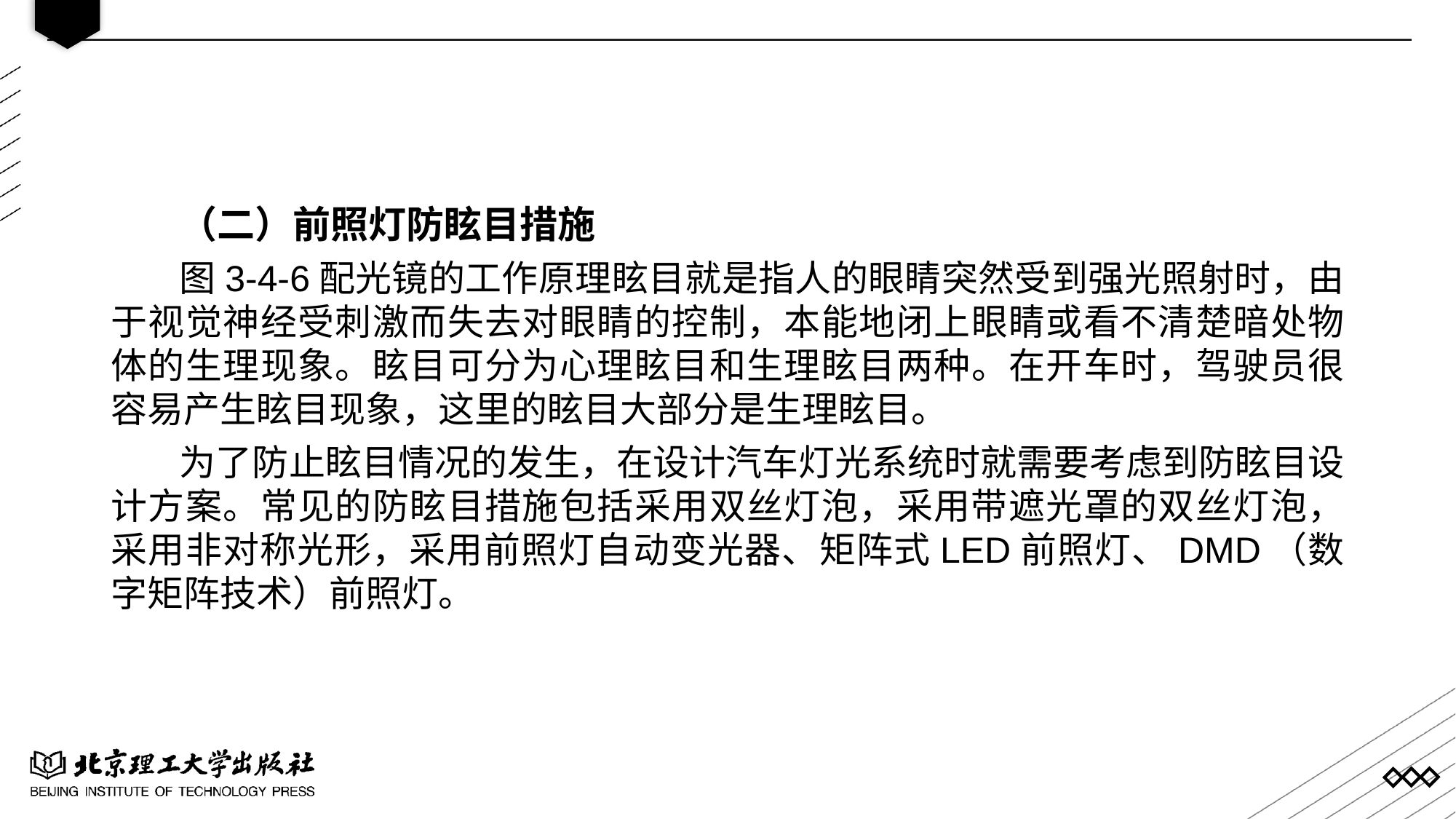

（二）前照灯防眩目措施
图3-4-6配光镜的工作原理眩目就是指人的眼睛突然受到强光照射时，由于视觉神经受刺激而失去对眼睛的控制，本能地闭上眼睛或看不清楚暗处物体的生理现象。眩目可分为心理眩目和生理眩目两种。在开车时，驾驶员很容易产生眩目现象，这里的眩目大部分是生理眩目。
为了防止眩目情况的发生，在设计汽车灯光系统时就需要考虑到防眩目设计方案。常见的防眩目措施包括采用双丝灯泡，采用带遮光罩的双丝灯泡，采用非对称光形，采用前照灯自动变光器、矩阵式LED前照灯、DMD（数字矩阵技术）前照灯。